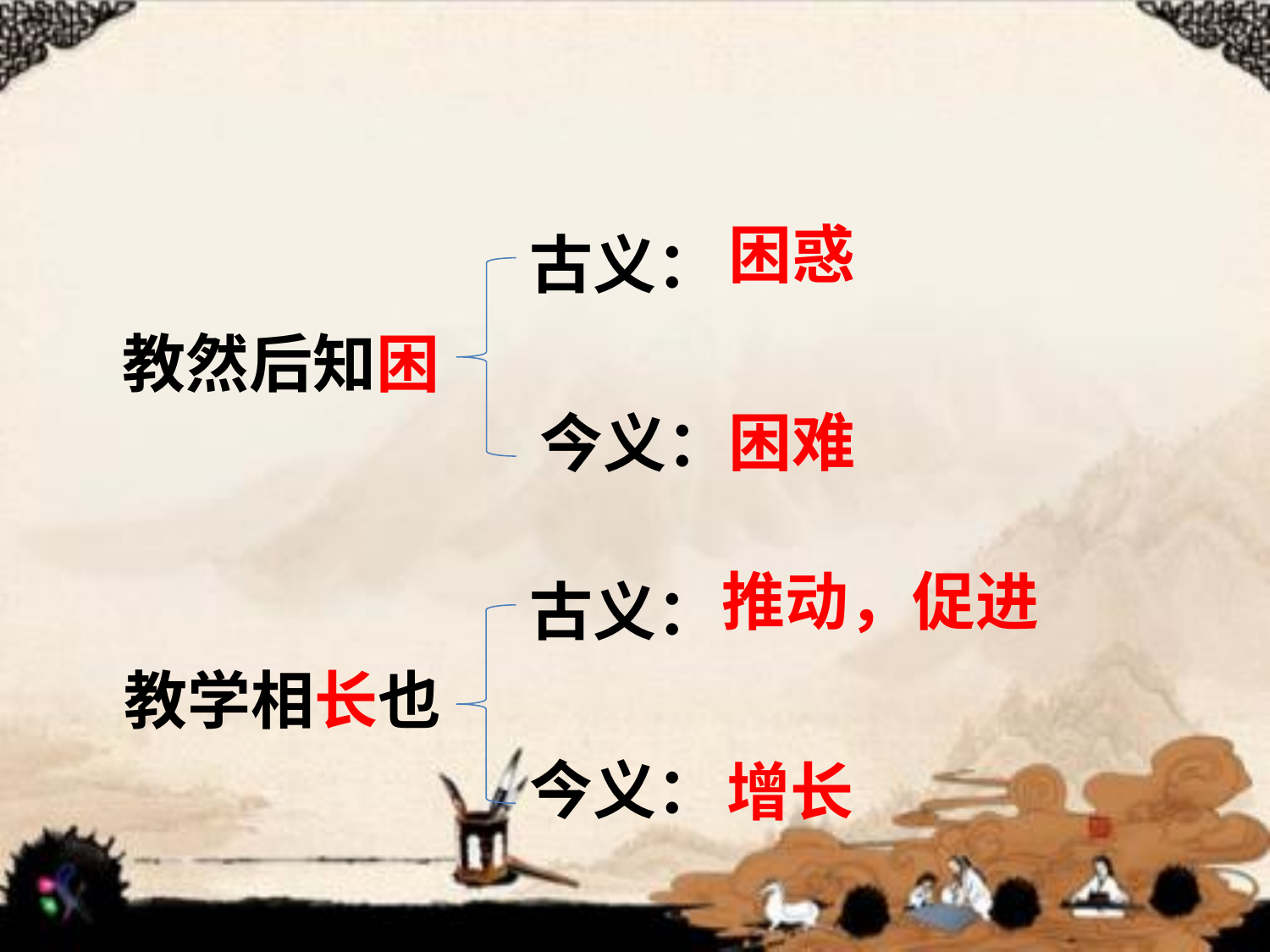

困惑
古义：

教然后知困
困难
今义：
推动，促进
古义：

教学相长也
今义：
增长